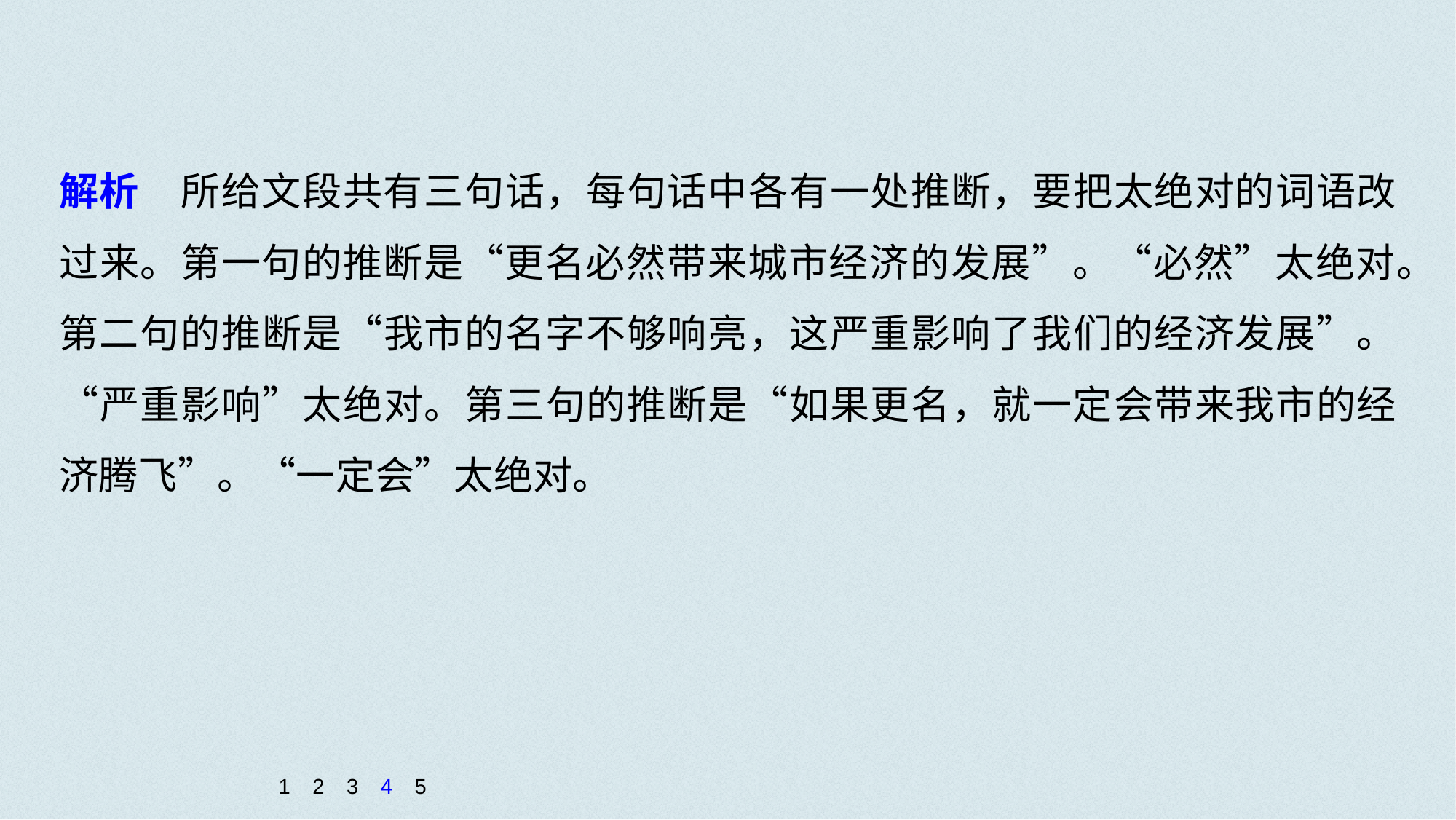

解析　所给文段共有三句话，每句话中各有一处推断，要把太绝对的词语改过来。第一句的推断是“更名必然带来城市经济的发展”。“必然”太绝对。第二句的推断是“我市的名字不够响亮，这严重影响了我们的经济发展”。“严重影响”太绝对。第三句的推断是“如果更名，就一定会带来我市的经济腾飞”。“一定会”太绝对。
1
2
3
4
5